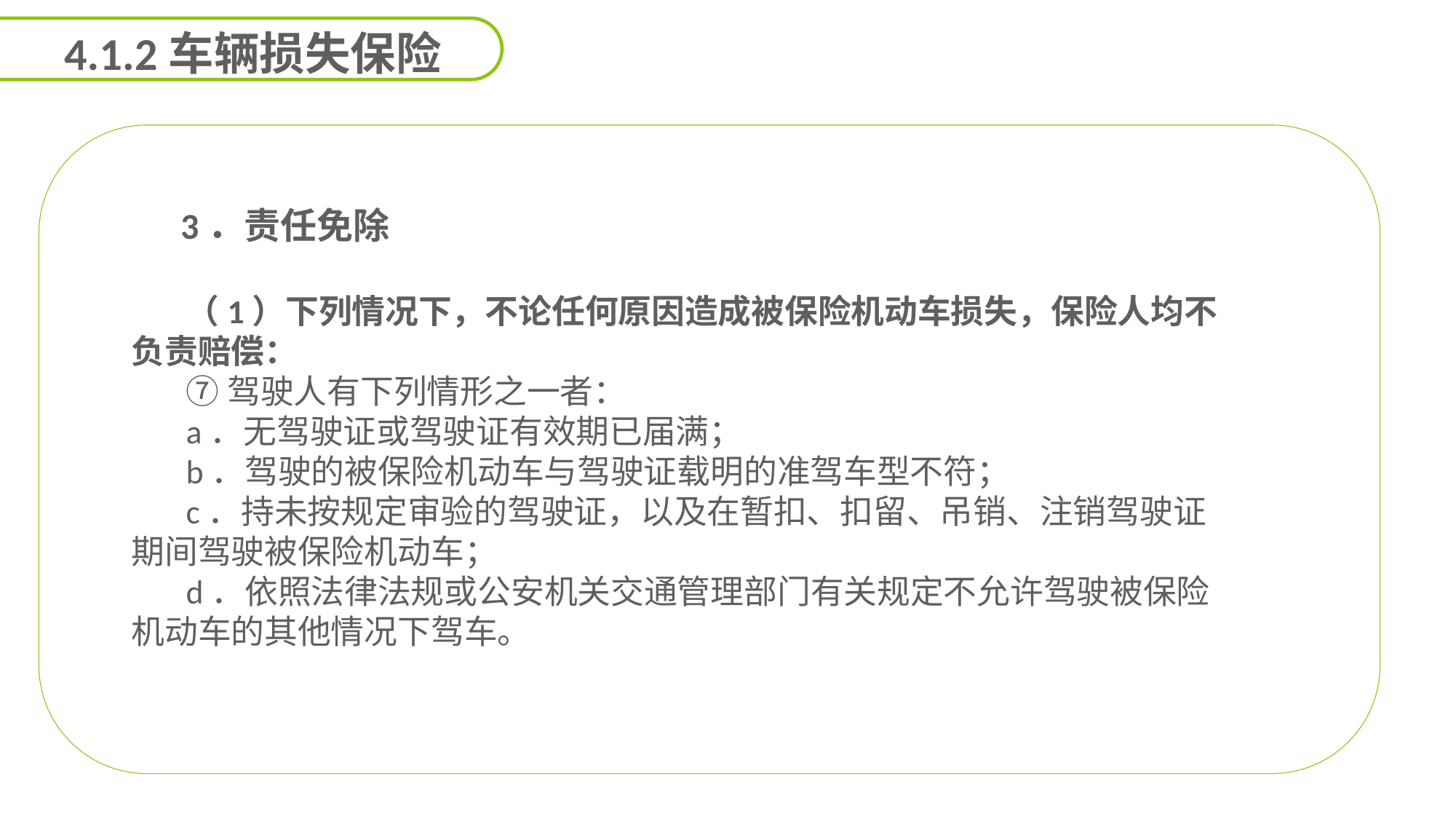

4.1.2车辆损失保险

      3．责任免除

（1）下列情况下，不论任何原因造成被保险机动车损失，保险人均不负责赔偿：
⑦驾驶人有下列情形之一者：
a．无驾驶证或驾驶证有效期已届满；
b．驾驶的被保险机动车与驾驶证载明的准驾车型不符；
c．持未按规定审验的驾驶证，以及在暂扣、扣留、吊销、注销驾驶证期间驾驶被保险机动车；
d．依照法律法规或公安机关交通管理部门有关规定不允许驾驶被保险机动车的其他情况下驾车。
能力
目标
延迟符